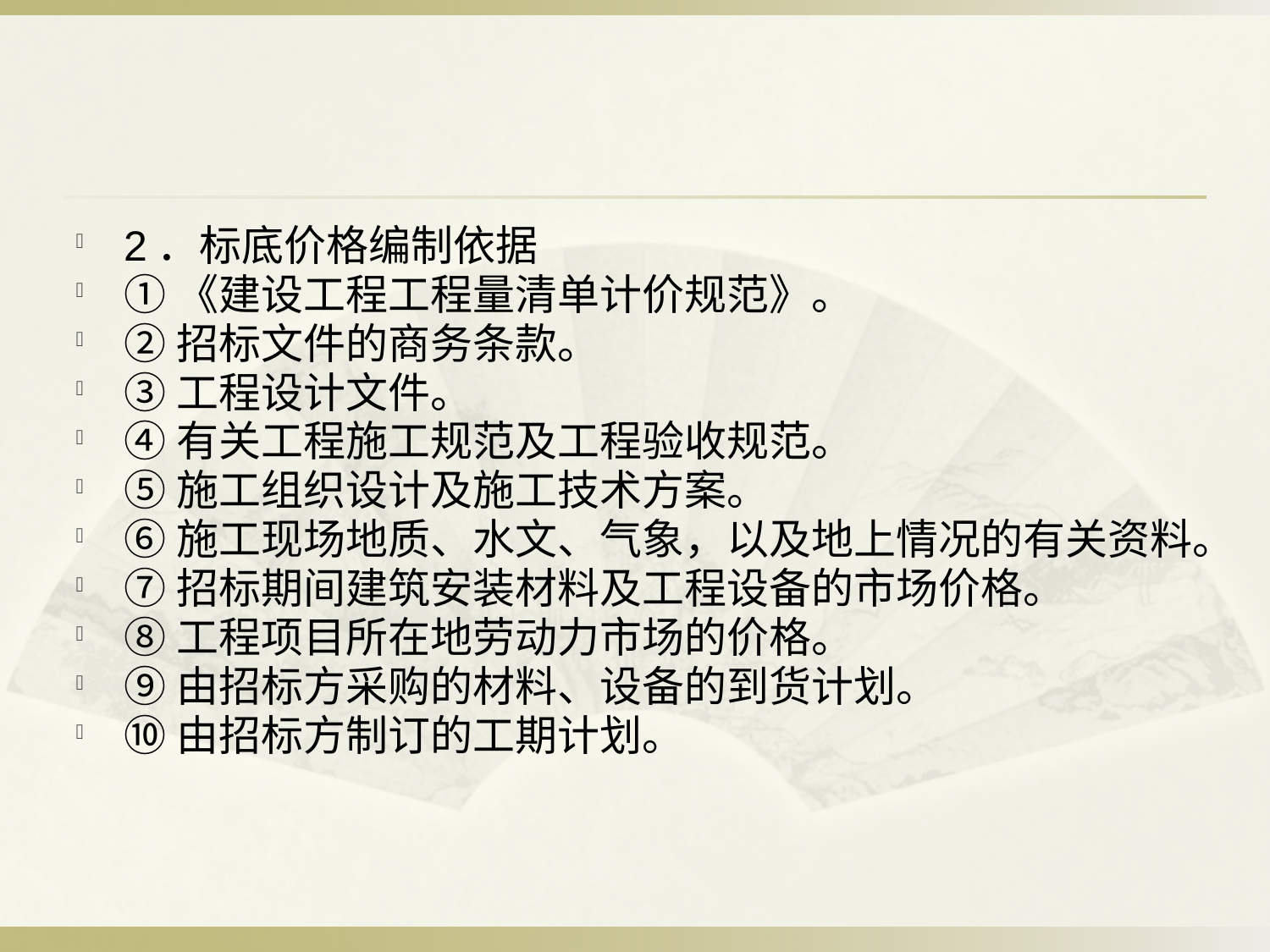

#
2．标底价格编制依据
①《建设工程工程量清单计价规范》。
②招标文件的商务条款。
③工程设计文件。
④有关工程施工规范及工程验收规范。
⑤施工组织设计及施工技术方案。
⑥施工现场地质、水文、气象，以及地上情况的有关资料。
⑦招标期间建筑安装材料及工程设备的市场价格。
⑧工程项目所在地劳动力市场的价格。
⑨由招标方采购的材料、设备的到货计划。
⑩由招标方制订的工期计划。